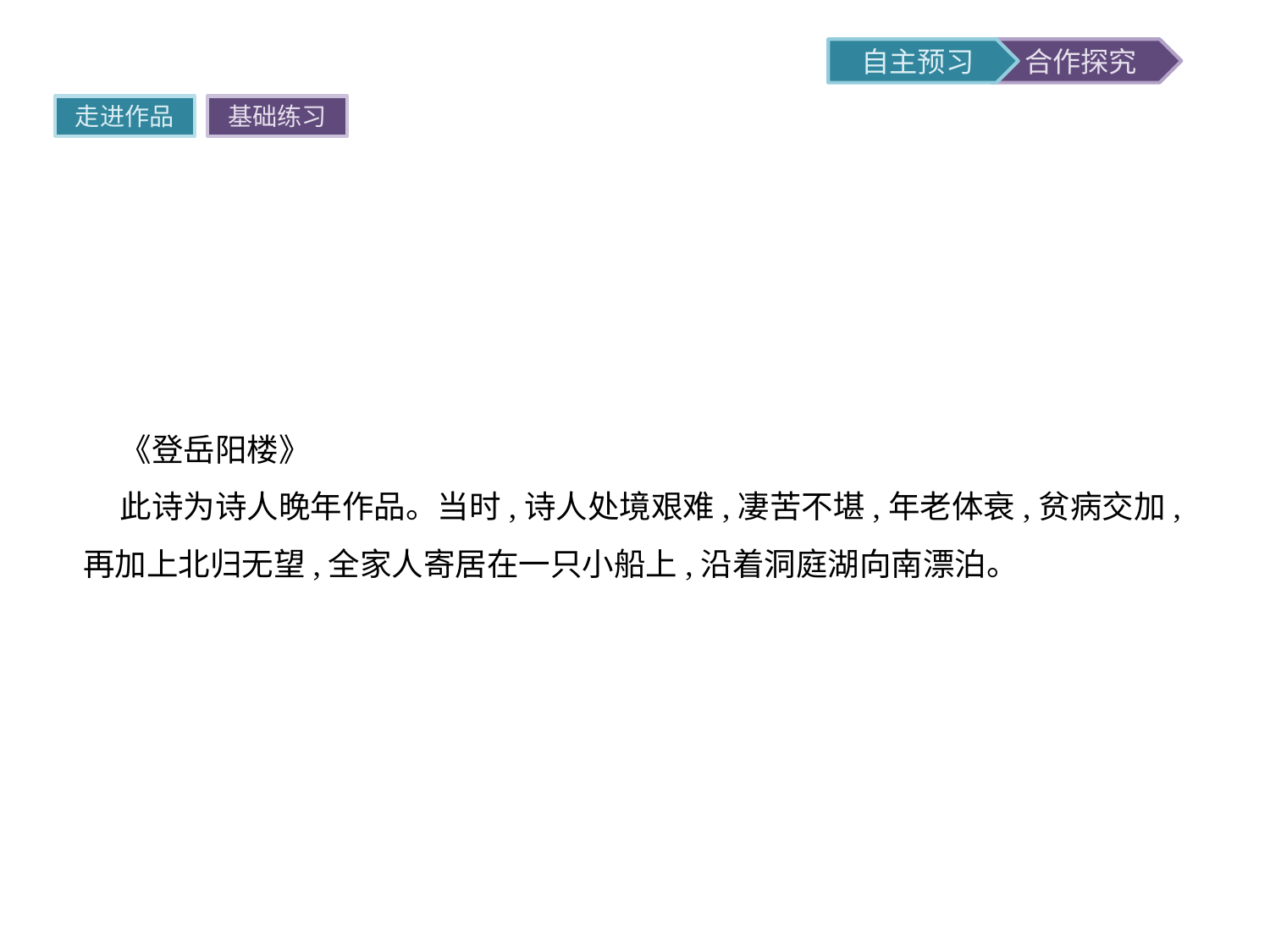

走进作品
基础练习
《登岳阳楼》
此诗为诗人晚年作品。当时,诗人处境艰难,凄苦不堪,年老体衰,贫病交加,再加上北归无望,全家人寄居在一只小船上,沿着洞庭湖向南漂泊。